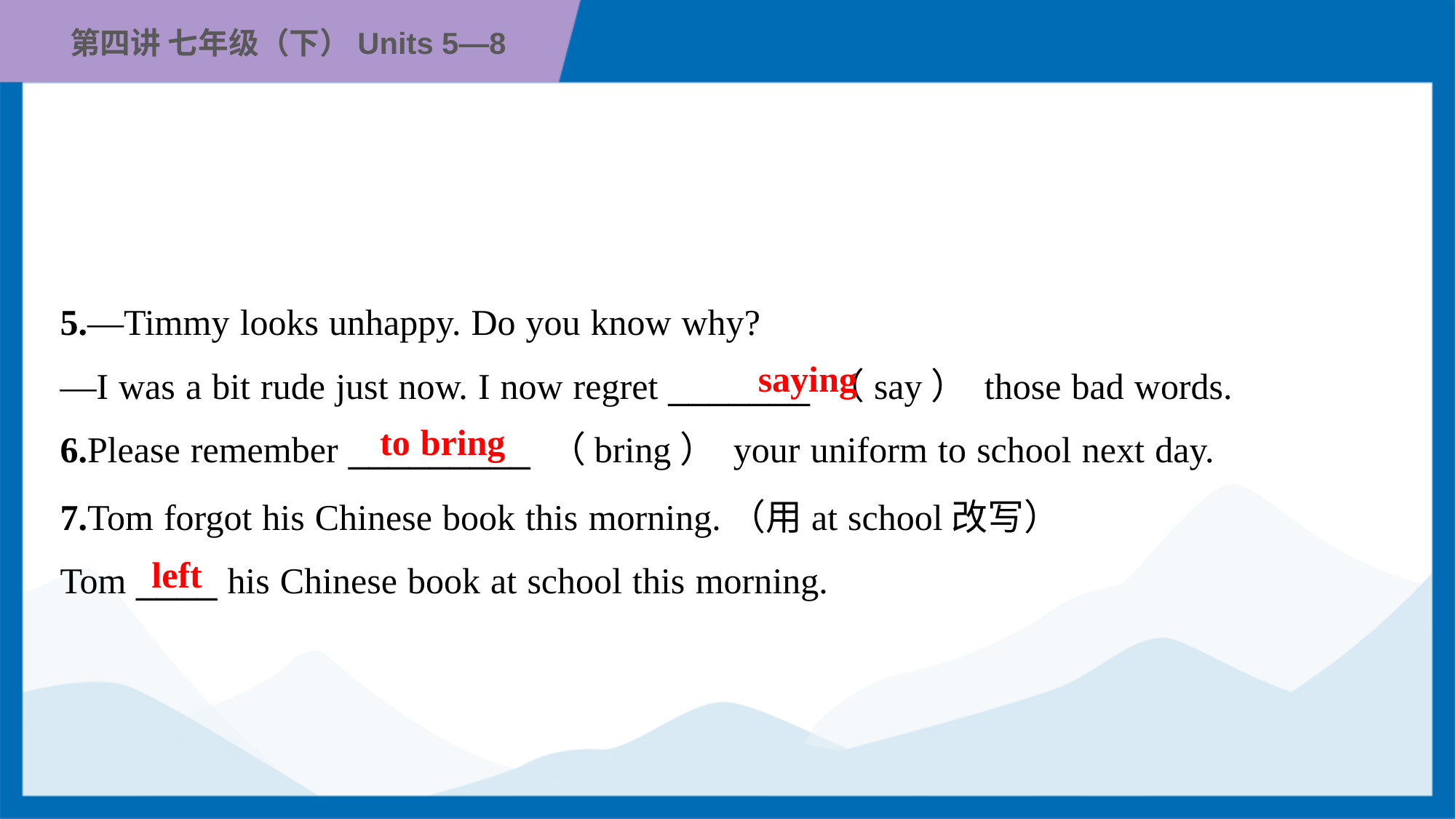

5.—Timmy looks unhappy. Do you know why?
—I was a bit rude just now. I now regret _______ （say） those bad words.
saying
to bring
6.Please remember _________ （bring） your uniform to school next day.
7.Tom forgot his Chinese book this morning.（用at school改写）
Tom ____ his Chinese book at school this morning.
left